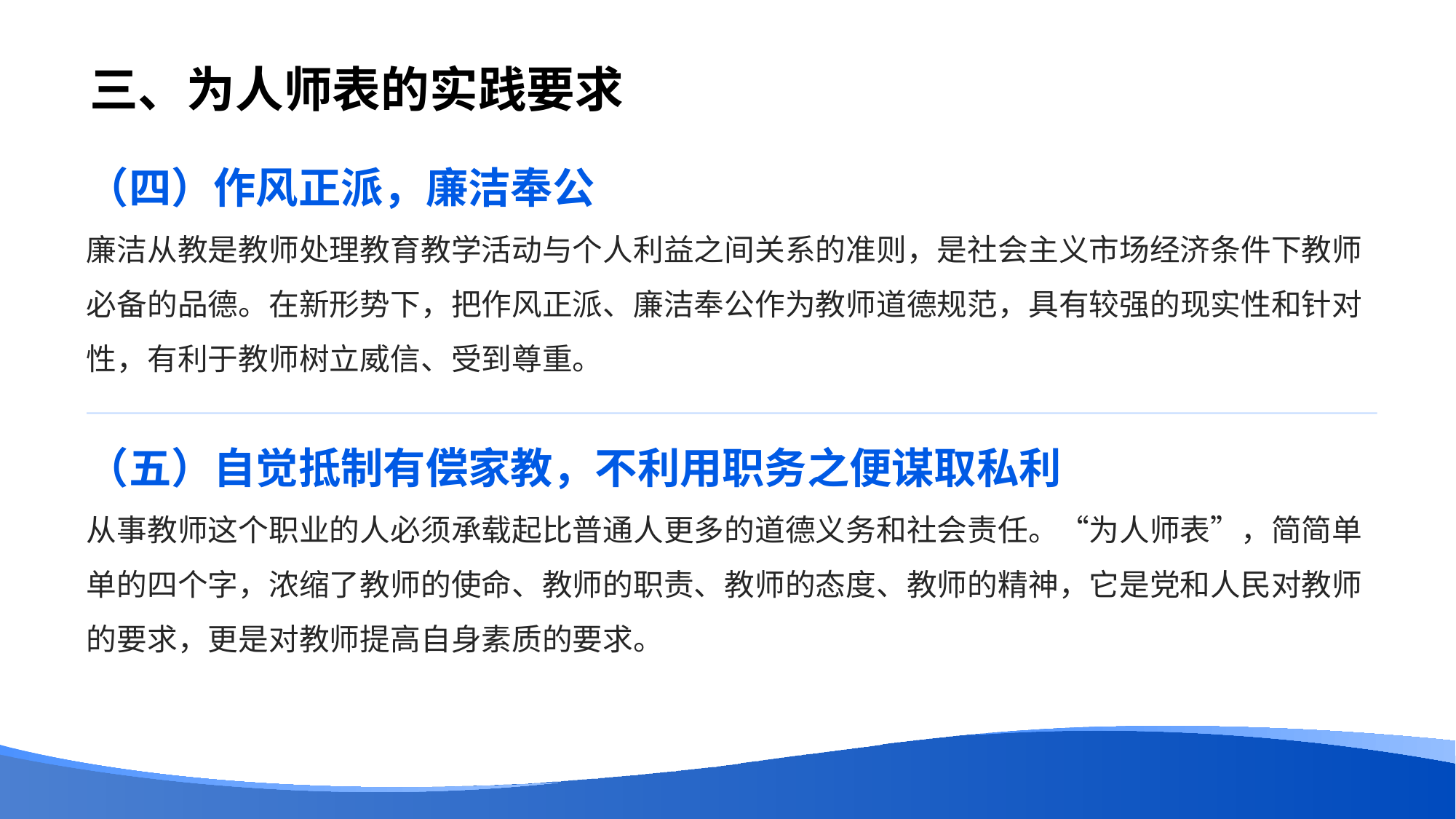

# 三、为人师表的实践要求
（四）作风正派，廉洁奉公
廉洁从教是教师处理教育教学活动与个人利益之间关系的准则，是社会主义市场经济条件下教师必备的品德。在新形势下，把作风正派、廉洁奉公作为教师道德规范，具有较强的现实性和针对性，有利于教师树立威信、受到尊重。
（五）自觉抵制有偿家教，不利用职务之便谋取私利
从事教师这个职业的人必须承载起比普通人更多的道德义务和社会责任。“为人师表”，简简单单的四个字，浓缩了教师的使命、教师的职责、教师的态度、教师的精神，它是党和人民对教师的要求，更是对教师提高自身素质的要求。